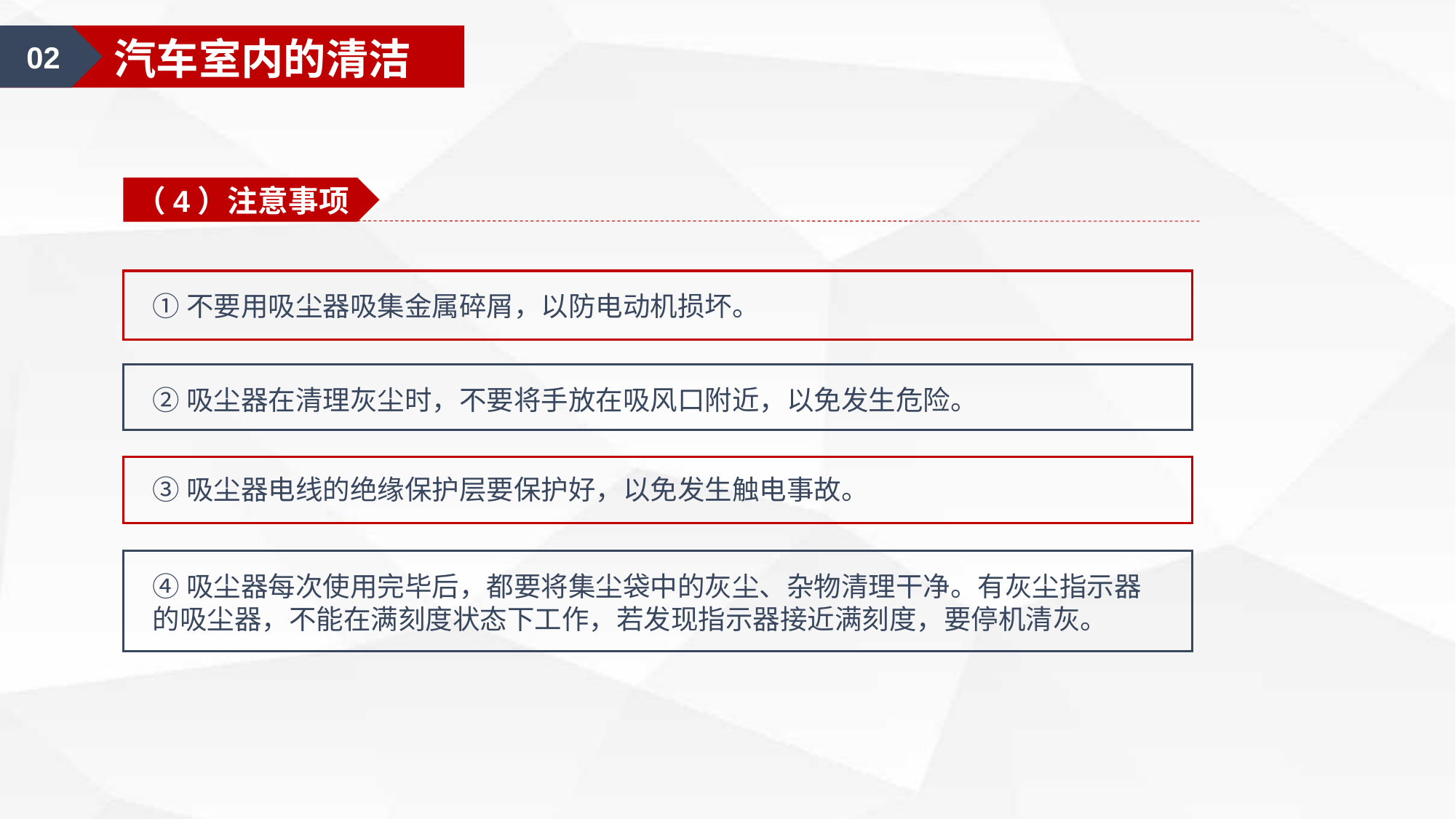

02
汽车室内的清洁
（4）注意事项

①不要用吸尘器吸集金属碎屑，以防电动机损坏。

②吸尘器在清理灰尘时，不要将手放在吸风口附近，以免发生危险。

③吸尘器电线的绝缘保护层要保护好，以免发生触电事故。

④吸尘器每次使用完毕后，都要将集尘袋中的灰尘、杂物清理干净。有灰尘指示器的吸尘器，不能在满刻度状态下工作，若发现指示器接近满刻度，要停机清灰。